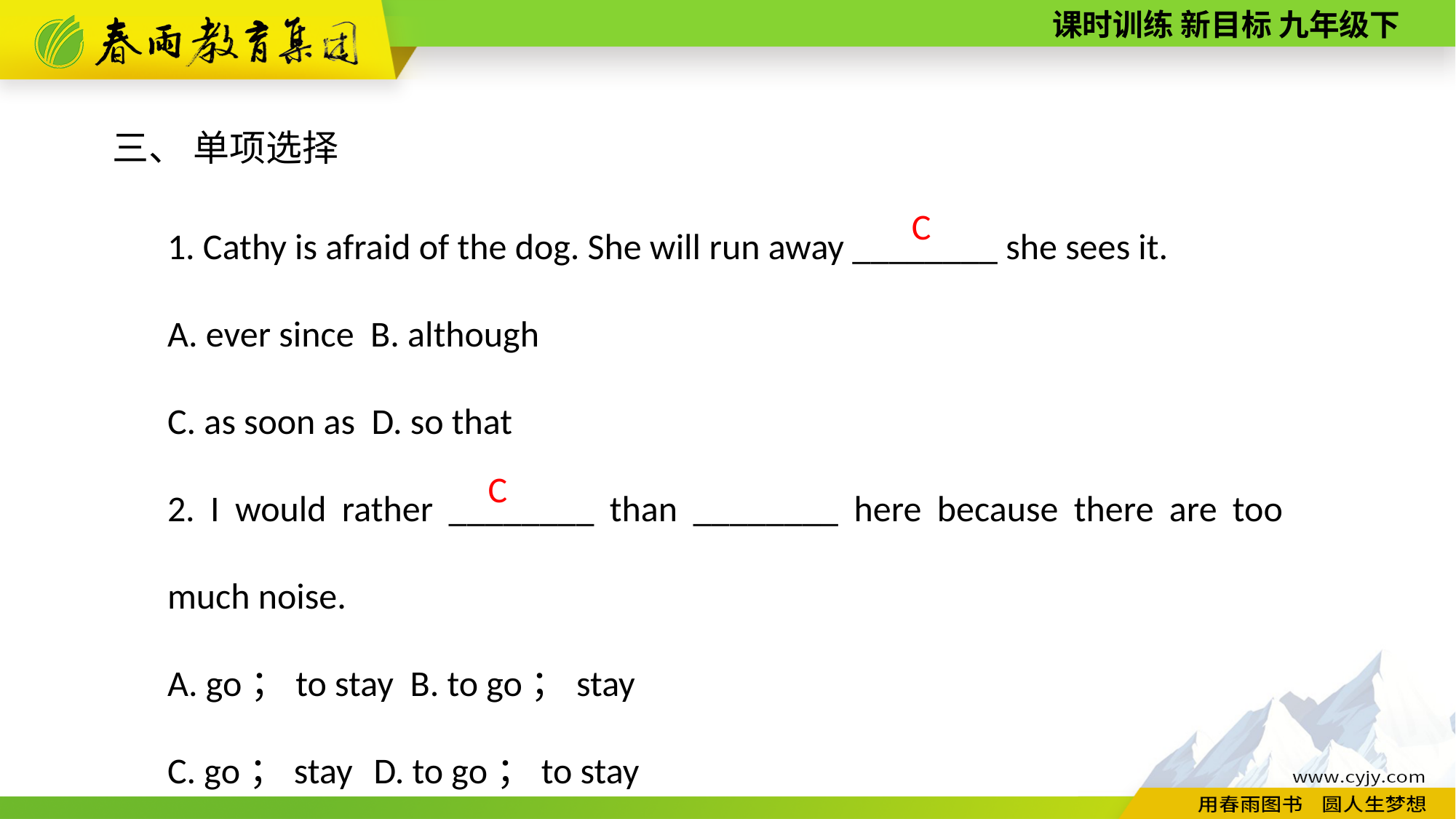

三、 单项选择
1. Cathy is afraid of the dog. She will run away ________ she sees it.
A. ever since  B. although
C. as soon as  D. so that
2. I would rather ________ than ________ here because there are too much noise.
A. go；to stay  B. to go；stay
C. go；stay   D. to go；to stay
C
C